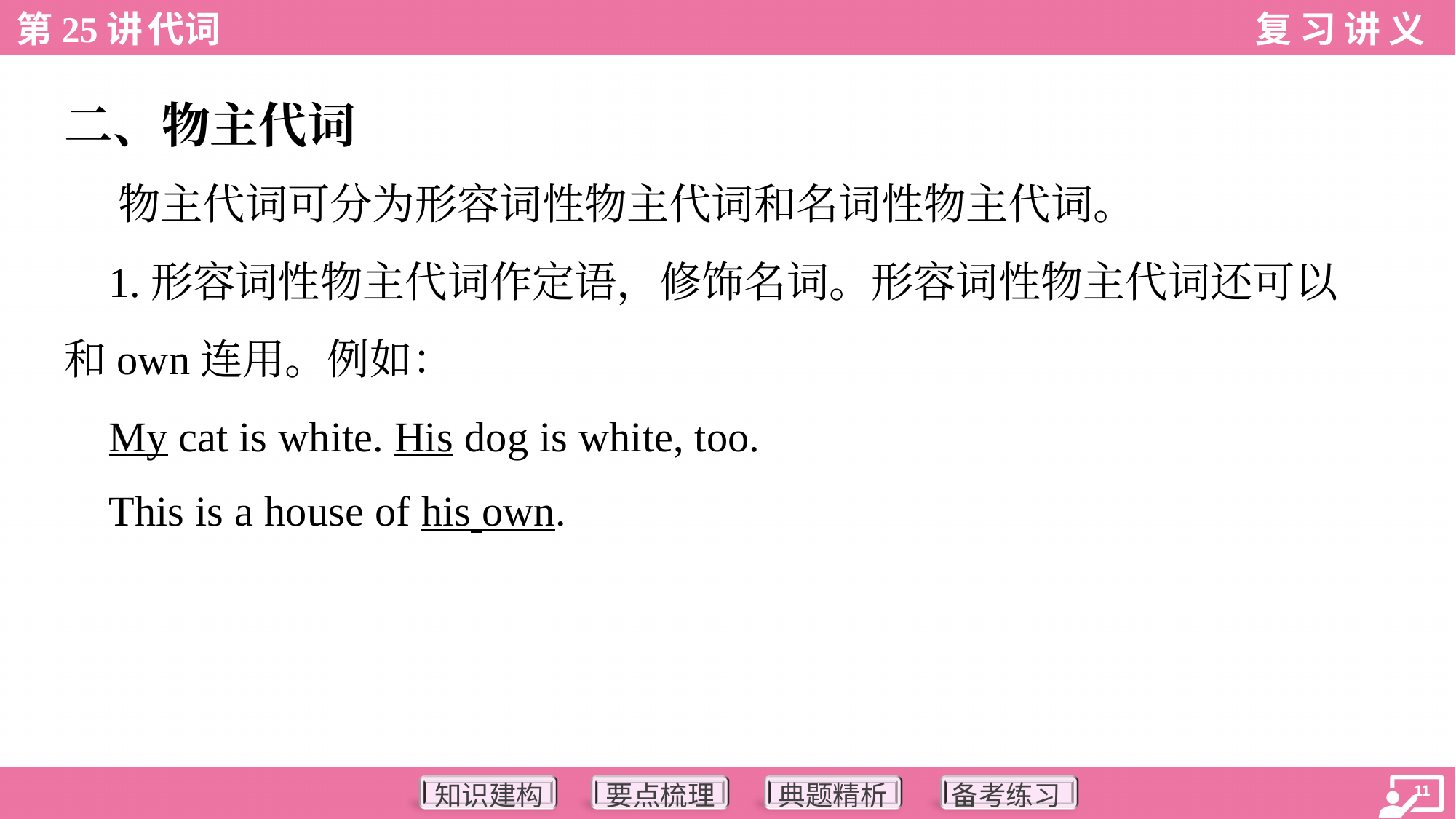

二、物主代词
    物主代词可分为形容词性物主代词和名词性物主代词。
    1.形容词性物主代词作定语，修饰名词。形容词性物主代词还可以
和own连用。例如：
    My cat is white. His dog is white, too.
    This is a house of his own.